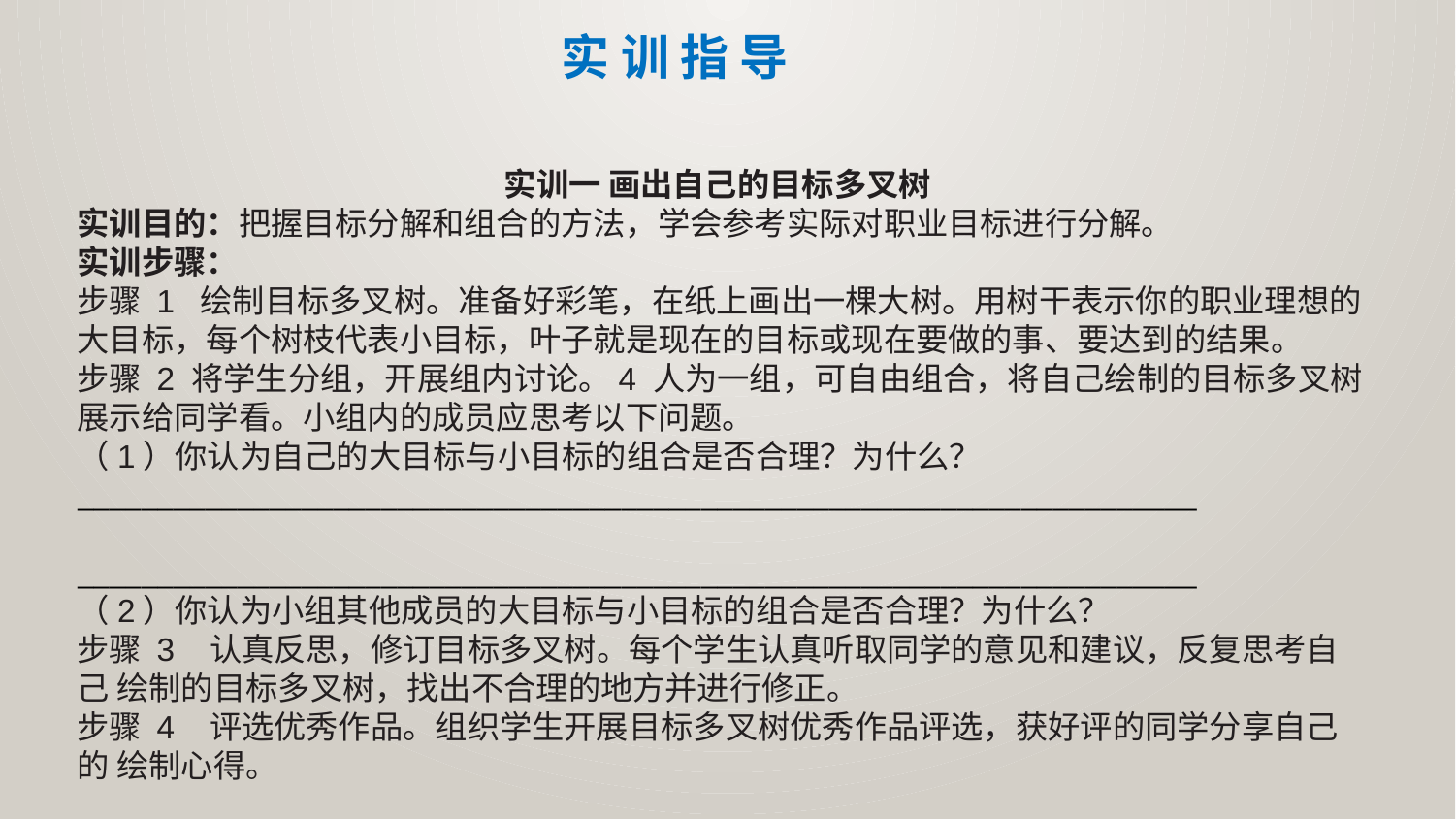

实 训 指 导
实训一 画出自己的目标多叉树
实训目的：把握目标分解和组合的方法，学会参考实际对职业目标进行分解。
实训步骤：
步骤 1  绘制目标多叉树。准备好彩笔，在纸上画出一棵大树。用树干表示你的职业理想的 大目标，每个树枝代表小目标，叶子就是现在的目标或现在要做的事、要达到的结果。
步骤 2 将学生分组，开展组内讨论。4 人为一组，可自由组合，将自己绘制的目标多叉树
展示给同学看。小组内的成员应思考以下问题。
（1）你认为自己的大目标与小目标的组合是否合理？为什么？
______________________________________________________________________

______________________________________________________________________
（2）你认为小组其他成员的大目标与小目标的组合是否合理？为什么？
步骤 3   认真反思，修订目标多叉树。每个学生认真听取同学的意见和建议，反复思考自己 绘制的目标多叉树，找出不合理的地方并进行修正。
步骤 4   评选优秀作品。组织学生开展目标多叉树优秀作品评选，获好评的同学分享自己的 绘制心得。
95